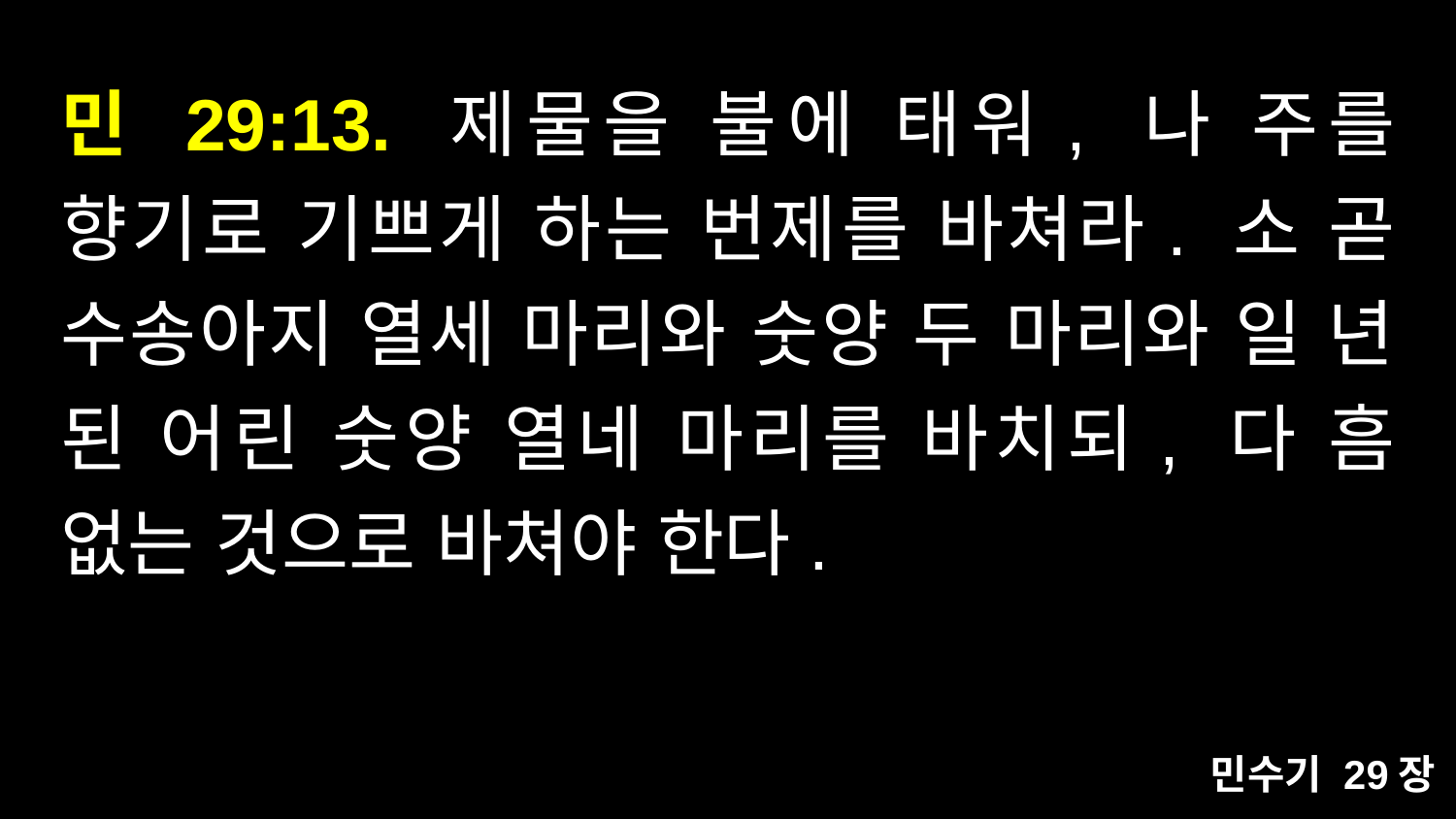

# 민 29:13. 제물을 불에 태워, 나 주를 향기로 기쁘게 하는 번제를 바쳐라. 소 곧 수송아지 열세 마리와 숫양 두 마리와 일 년 된 어린 숫양 열네 마리를 바치되, 다 흠 없는 것으로 바쳐야 한다.
민수기 29장